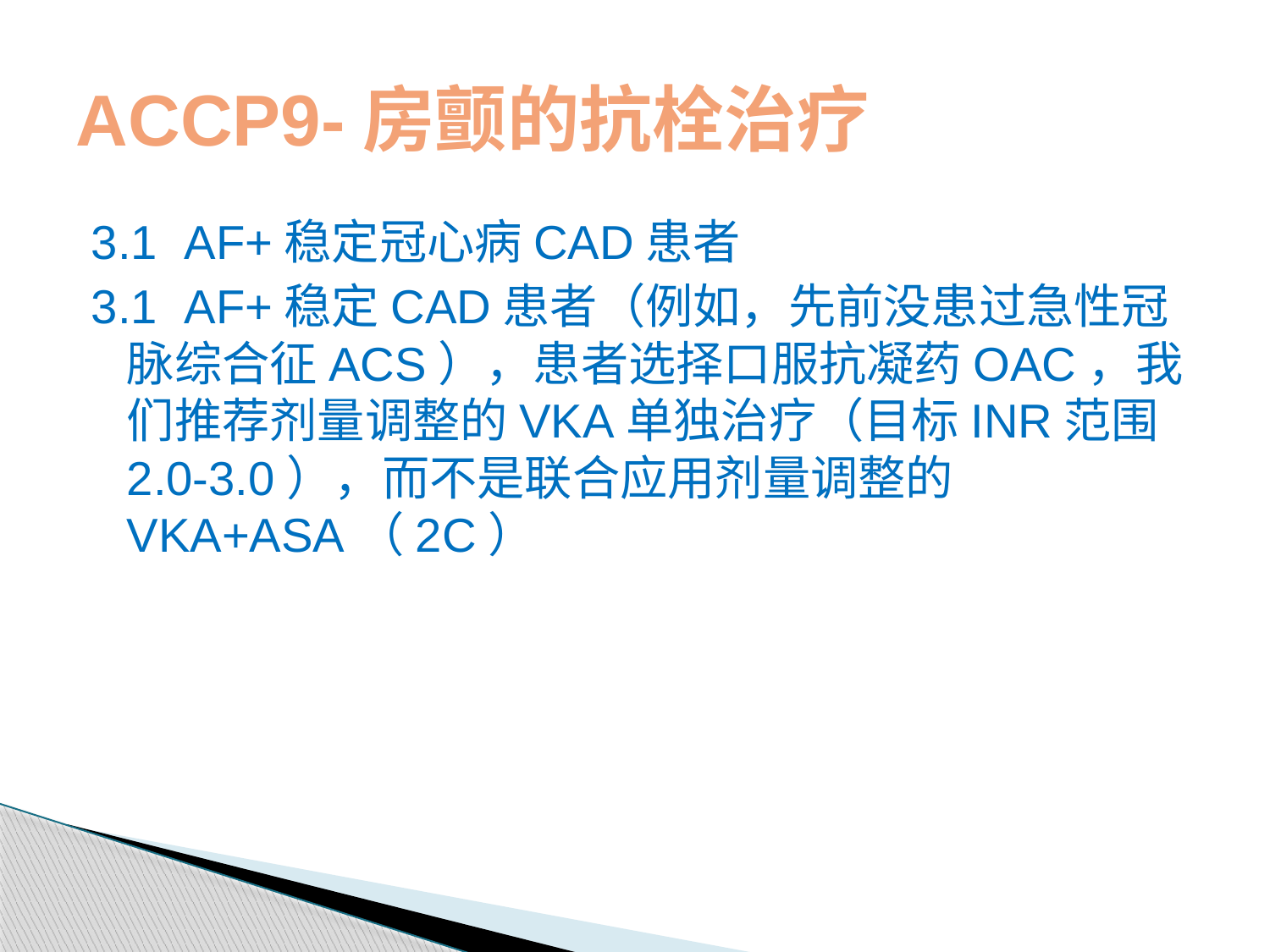

# ACCP9-房颤的抗栓治疗
3.1  AF+稳定冠心病CAD患者
3.1  AF+稳定CAD患者（例如，先前没患过急性冠脉综合征ACS），患者选择口服抗凝药OAC，我们推荐剂量调整的VKA单独治疗（目标INR范围 2.0-3.0），而不是联合应用剂量调整的VKA+ASA（2C）